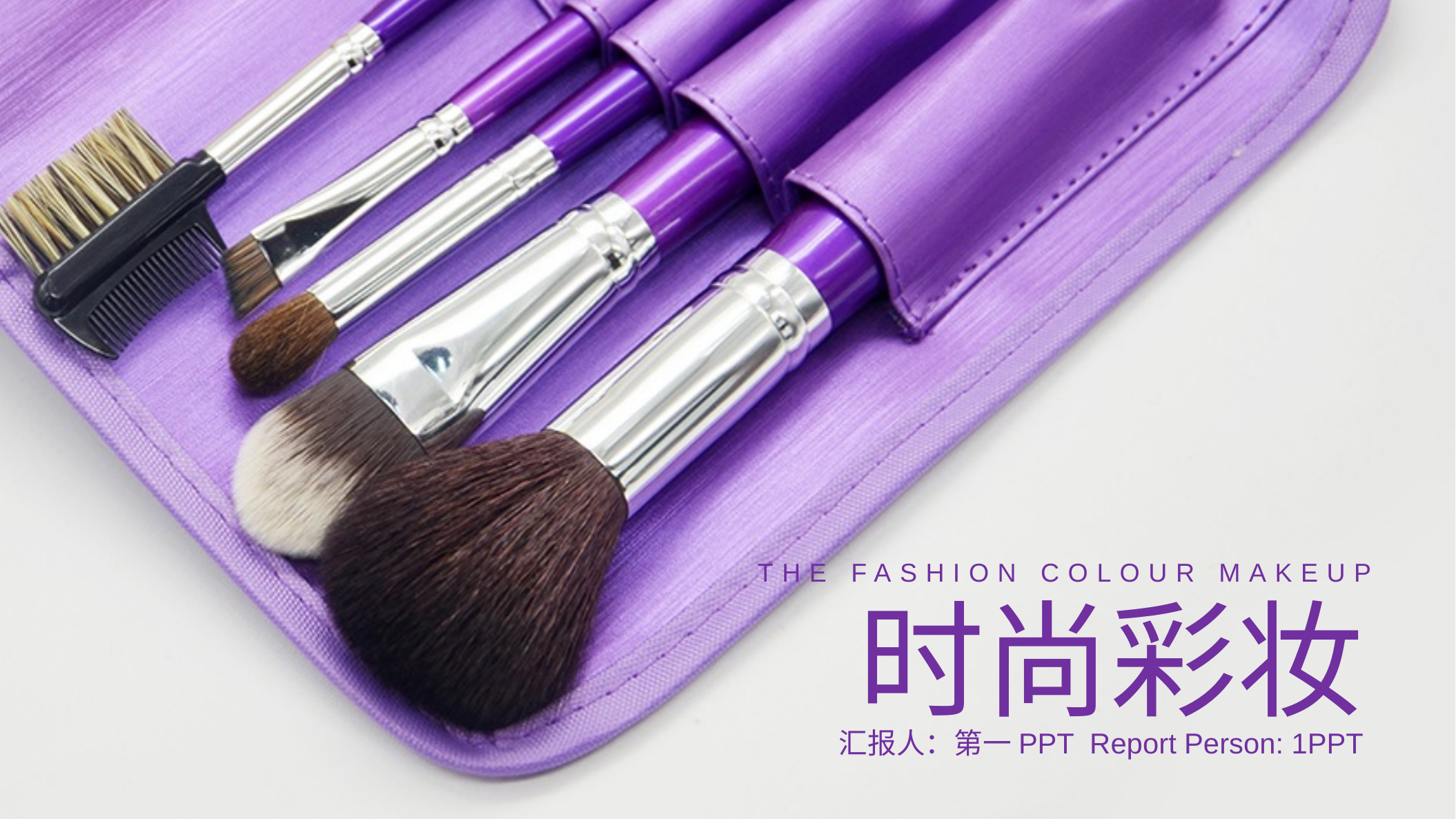

THE FASHION COLOUR MAKEUP
时尚彩妆
汇报人：第一PPT  Report Person: 1PPT